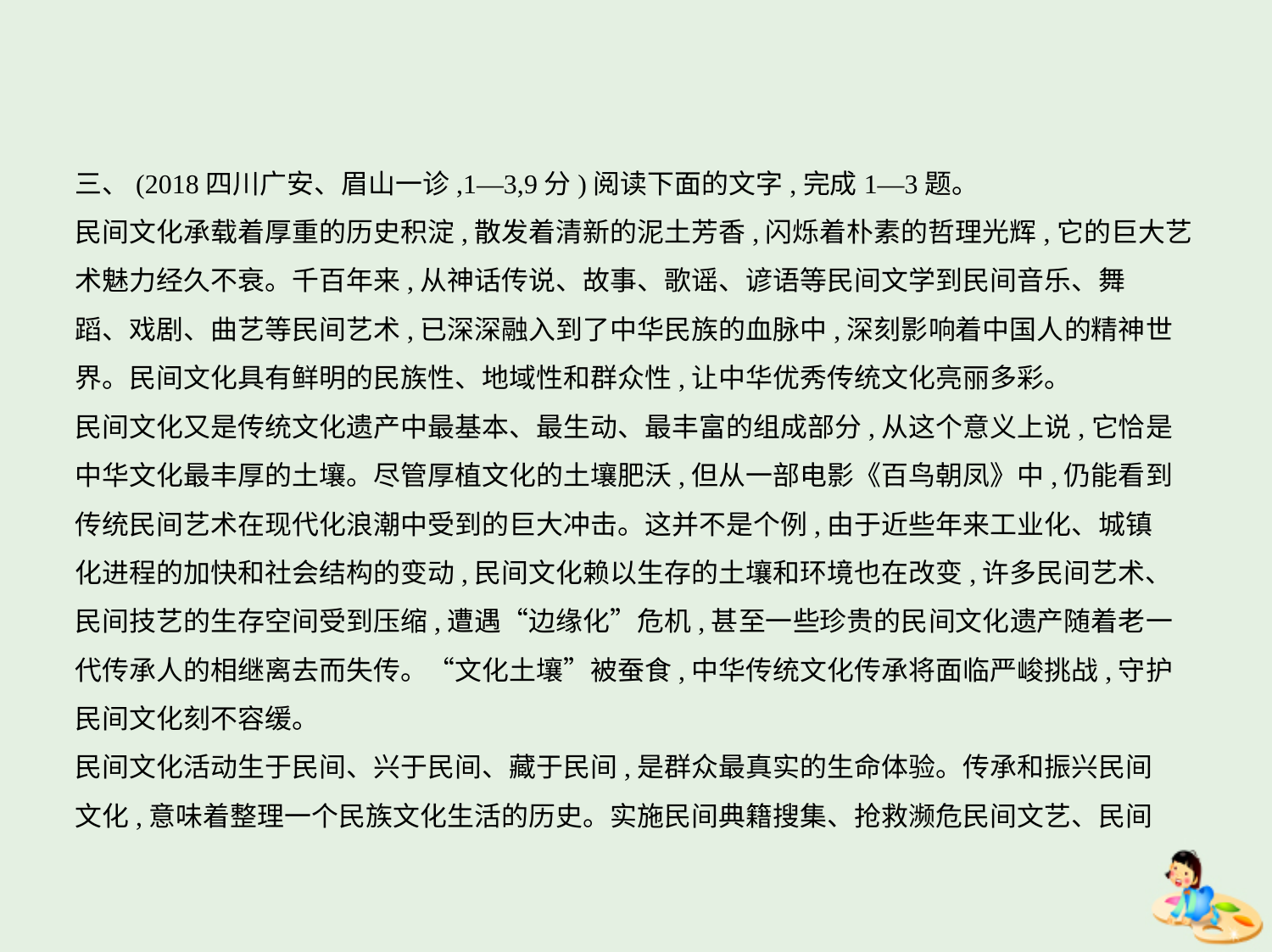

三、(2018四川广安、眉山一诊,1—3,9分)阅读下面的文字,完成1—3题。
民间文化承载着厚重的历史积淀,散发着清新的泥土芳香,闪烁着朴素的哲理光辉,它的巨大艺
术魅力经久不衰。千百年来,从神话传说、故事、歌谣、谚语等民间文学到民间音乐、舞
蹈、戏剧、曲艺等民间艺术,已深深融入到了中华民族的血脉中,深刻影响着中国人的精神世
界。民间文化具有鲜明的民族性、地域性和群众性,让中华优秀传统文化亮丽多彩。
民间文化又是传统文化遗产中最基本、最生动、最丰富的组成部分,从这个意义上说,它恰是
中华文化最丰厚的土壤。尽管厚植文化的土壤肥沃,但从一部电影《百鸟朝凤》中,仍能看到
传统民间艺术在现代化浪潮中受到的巨大冲击。这并不是个例,由于近些年来工业化、城镇
化进程的加快和社会结构的变动,民间文化赖以生存的土壤和环境也在改变,许多民间艺术、
民间技艺的生存空间受到压缩,遭遇“边缘化”危机,甚至一些珍贵的民间文化遗产随着老一
代传承人的相继离去而失传。“文化土壤”被蚕食,中华传统文化传承将面临严峻挑战,守护
民间文化刻不容缓。
民间文化活动生于民间、兴于民间、藏于民间,是群众最真实的生命体验。传承和振兴民间
文化,意味着整理一个民族文化生活的历史。实施民间典籍搜集、抢救濒危民间文艺、民间